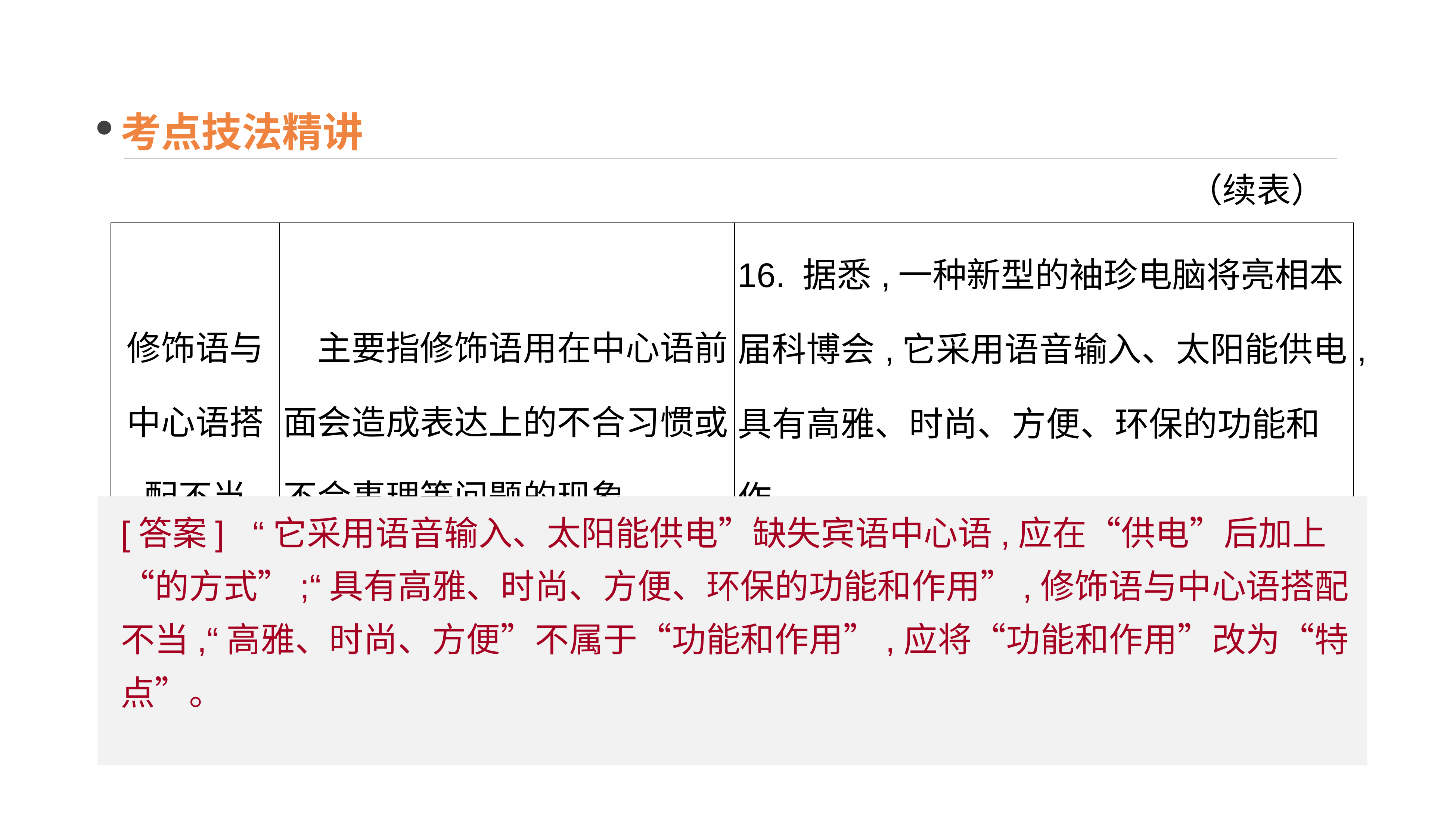

考点技法精讲

（续表）
| 修饰语与中心语搭配不当 | 主要指修饰语用在中心语前面会造成表达上的不合习惯或不合事理等问题的现象 | 16. 据悉,一种新型的袖珍电脑将亮相本届科博会,它采用语音输入、太阳能供电,具有高雅、时尚、方便、环保的功能和作用。\_\_\_\_\_\_\_\_\_\_\_\_\_\_\_\_\_\_\_\_\_\_\_\_\_\_\_\_\_\_ |
| --- | --- | --- |
[答案]   “它采用语音输入、太阳能供电”缺失宾语中心语,应在“供电”后加上“的方式”;“具有高雅、时尚、方便、环保的功能和作用”,修饰语与中心语搭配不当,“高雅、时尚、方便”不属于“功能和作用”,应将“功能和作用”改为“特点”。